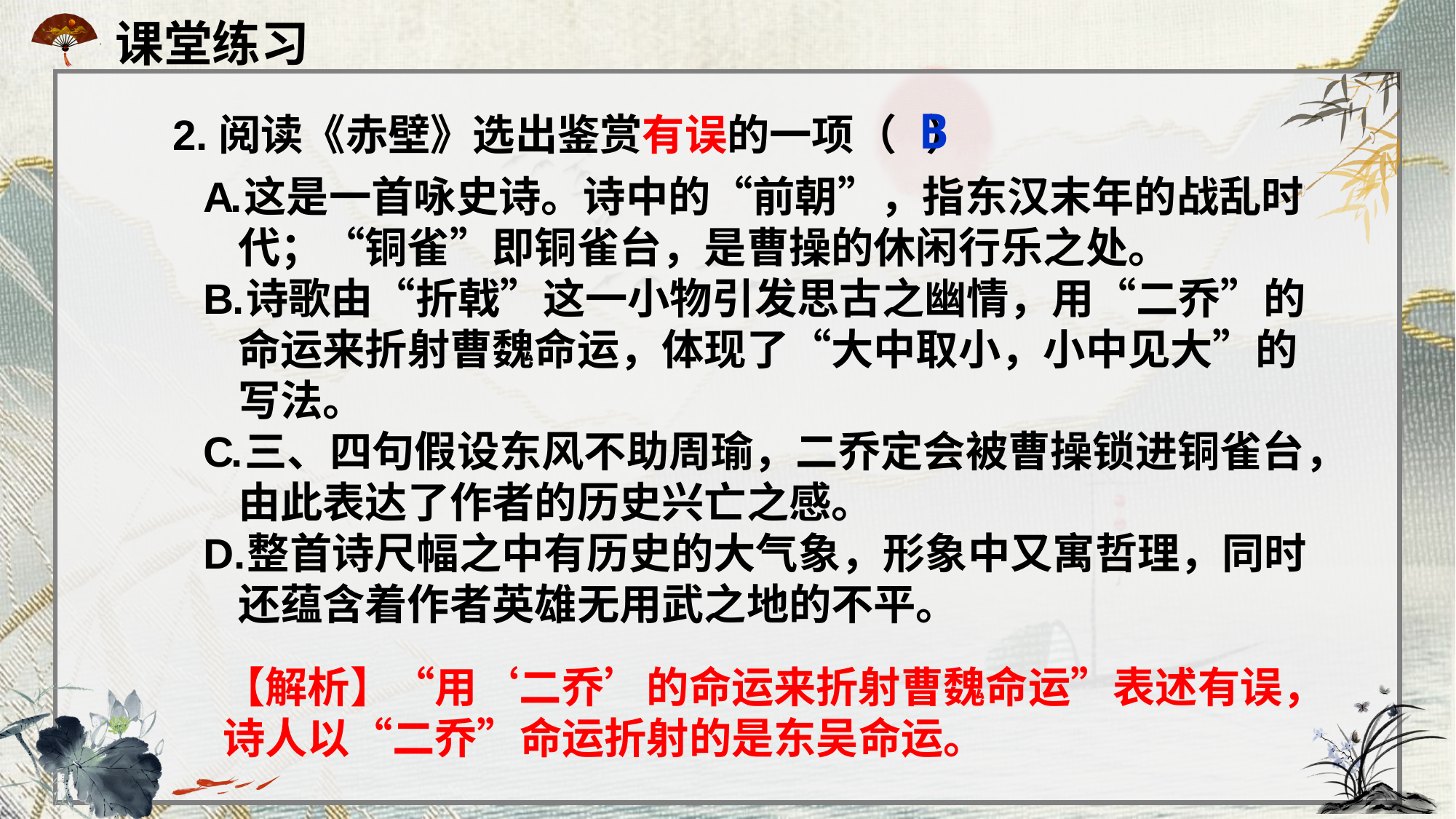

课堂练习
2.阅读《赤壁》选出鉴赏有误的一项（   ）
B
这是一首咏史诗。诗中的“前朝”，指东汉末年的战乱时代；“铜雀”即铜雀台，是曹操的休闲行乐之处。
诗歌由“折戟”这一小物引发思古之幽情，用“二乔”的命运来折射曹魏命运，体现了“大中取小，小中见大”的写法。
三、四句假设东风不助周瑜，二乔定会被曹操锁进铜雀台，由此表达了作者的历史兴亡之感。
整首诗尺幅之中有历史的大气象，形象中又寓哲理，同时还蕴含着作者英雄无用武之地的不平。
【解析】“用‘二乔’的命运来折射曹魏命运”表述有误，诗人以“二乔”命运折射的是东吴命运。